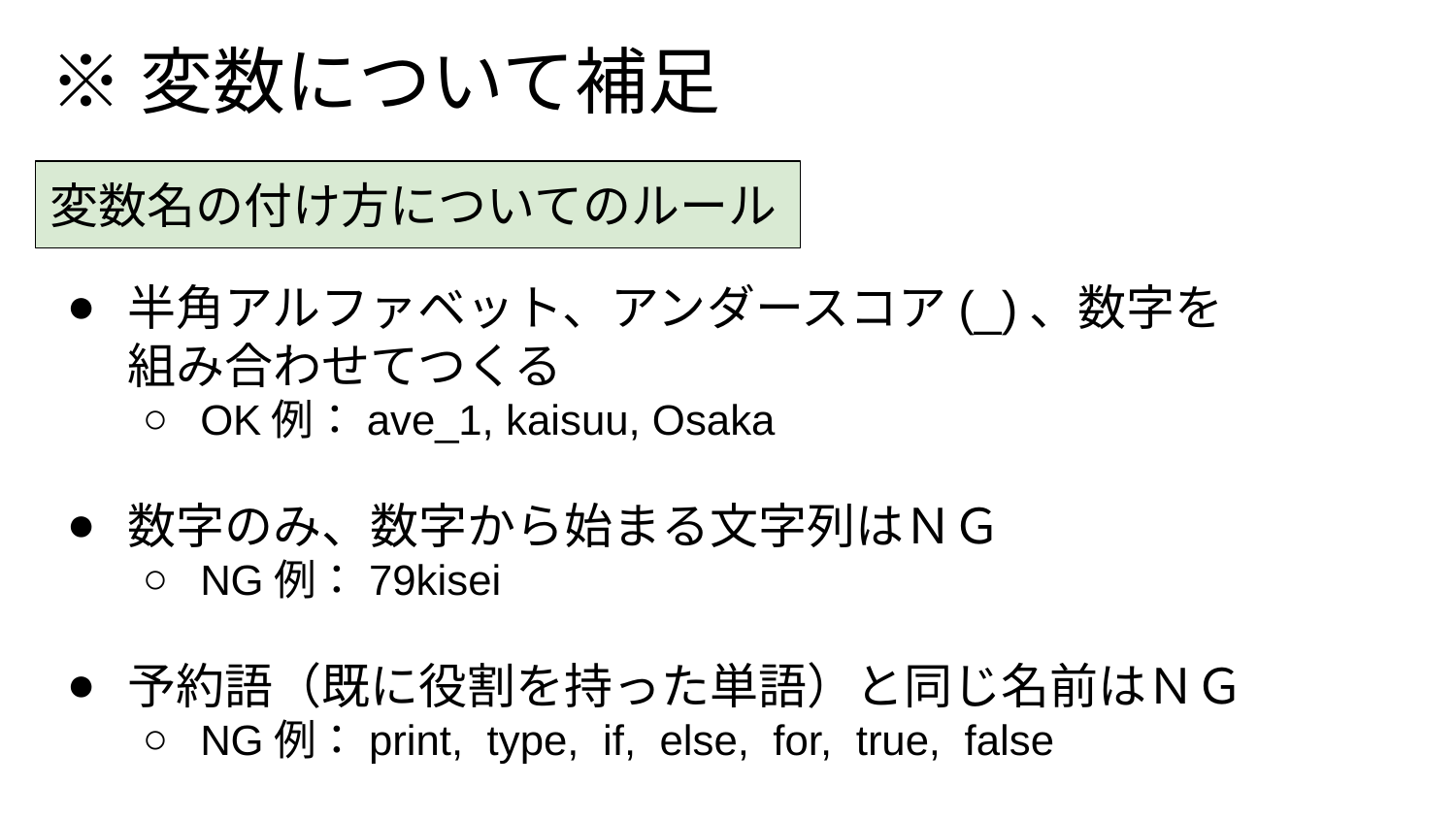

# ※変数について補足
変数名の付け方についてのルール
半角アルファベット、アンダースコア(_)、数字を
組み合わせてつくる
OK例：ave_1, kaisuu, Osaka
数字のみ、数字から始まる文字列はＮＧ
NG例：79kisei
予約語（既に役割を持った単語）と同じ名前はＮＧ
NG例：print,  type,  if,  else,  for,  true,  false